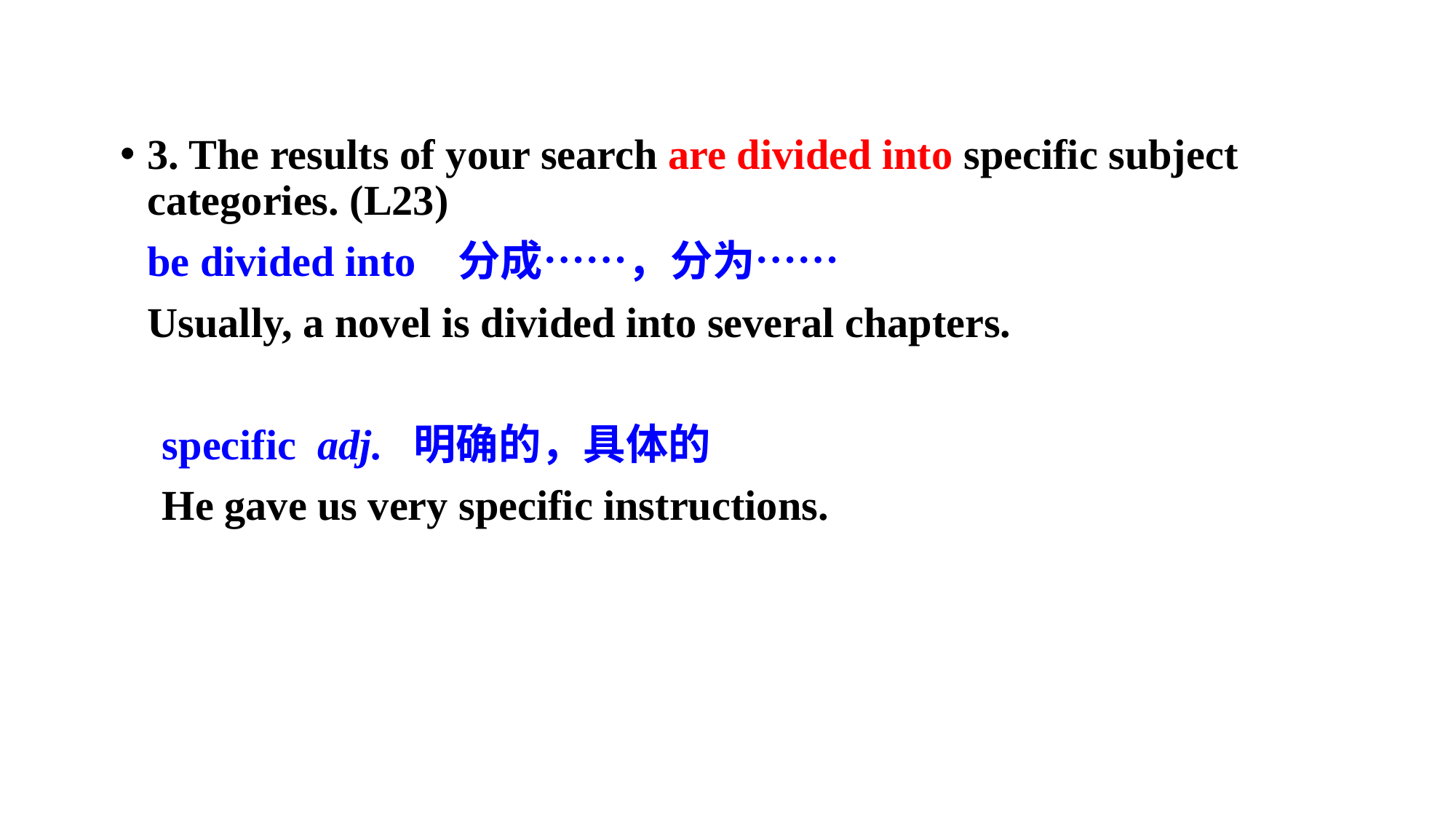

3. The results of your search are divided into specific subject categories. (L23)
	be divided into   分成……，分为……
	Usually, a novel is divided into several chapters.

    specific  adj.  明确的，具体的
    He gave us very specific instructions.